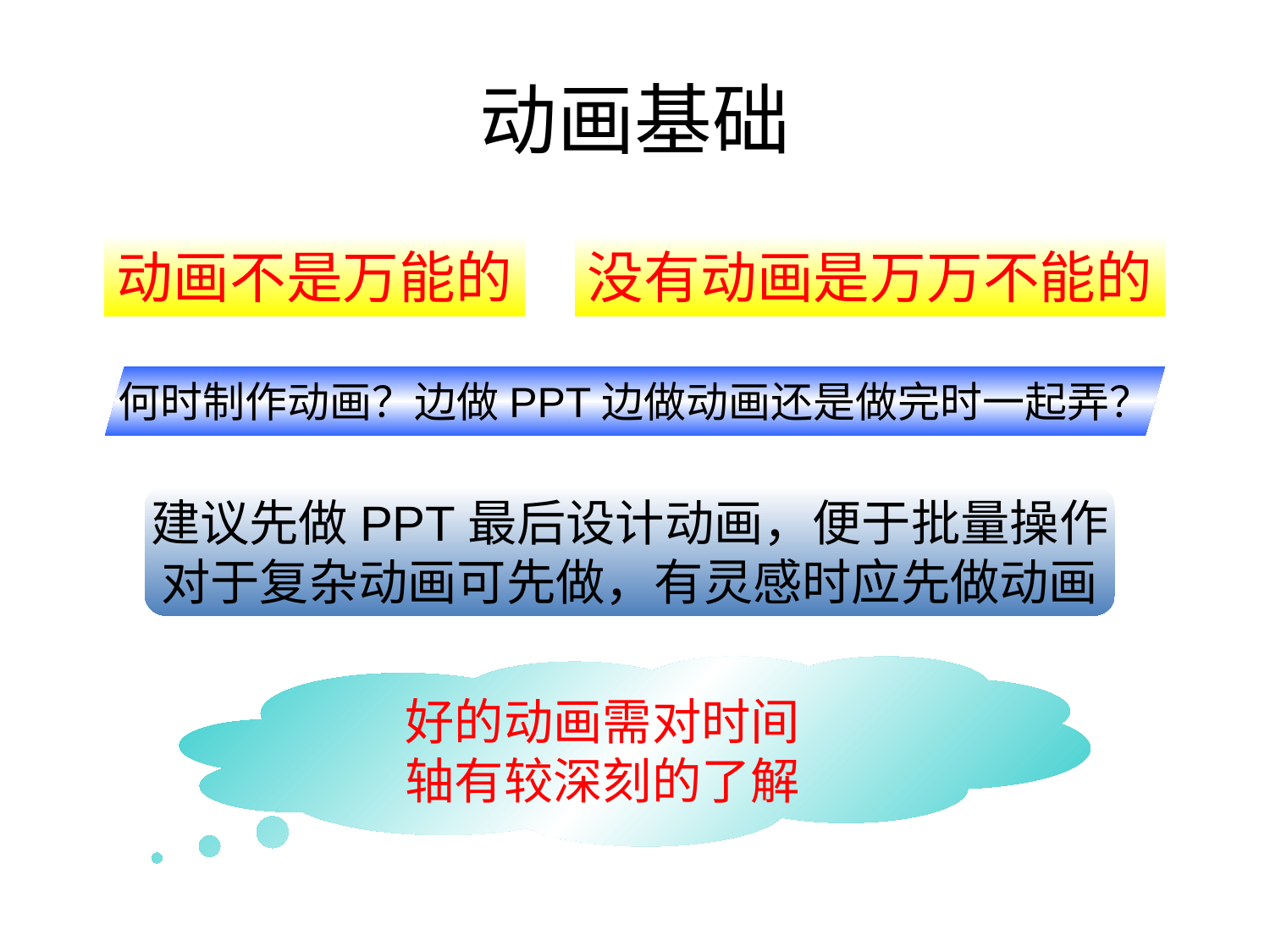

动画基础
动画不是万能的
没有动画是万万不能的
赖祖亮@小木虫
何时制作动画？边做PPT边做动画还是做完时一起弄？
建议先做PPT最后设计动画，便于批量操作
对于复杂动画可先做，有灵感时应先做动画
赖祖亮@小木虫
好的动画需对时间
轴有较深刻的了解